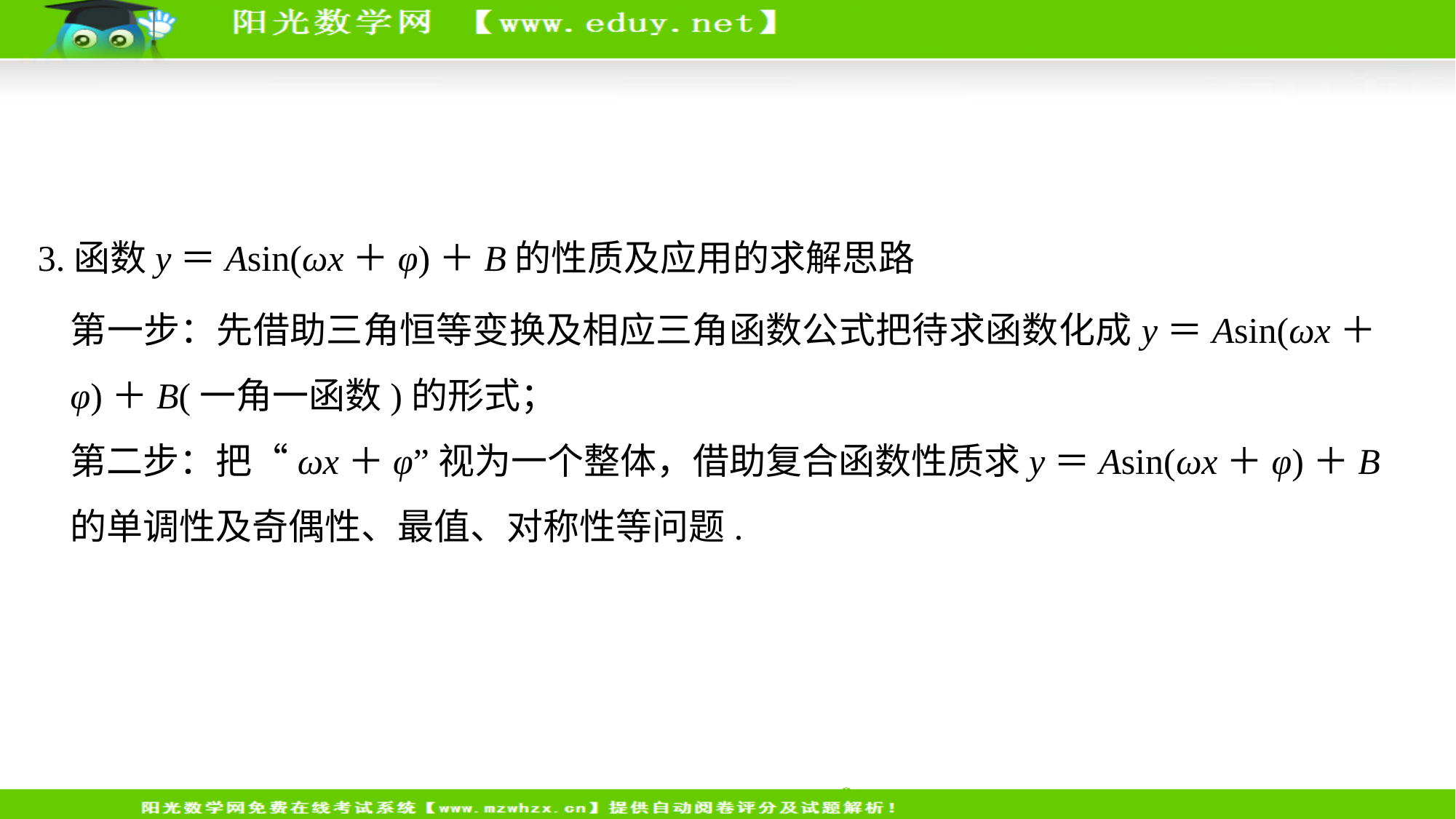

3.函数y＝Asin(ωx＋φ)＋B的性质及应用的求解思路
第一步：先借助三角恒等变换及相应三角函数公式把待求函数化成y＝Asin(ωx＋φ)＋B(一角一函数)的形式；
第二步：把“ωx＋φ”视为一个整体，借助复合函数性质求y＝Asin(ωx＋φ)＋B的单调性及奇偶性、最值、对称性等问题.